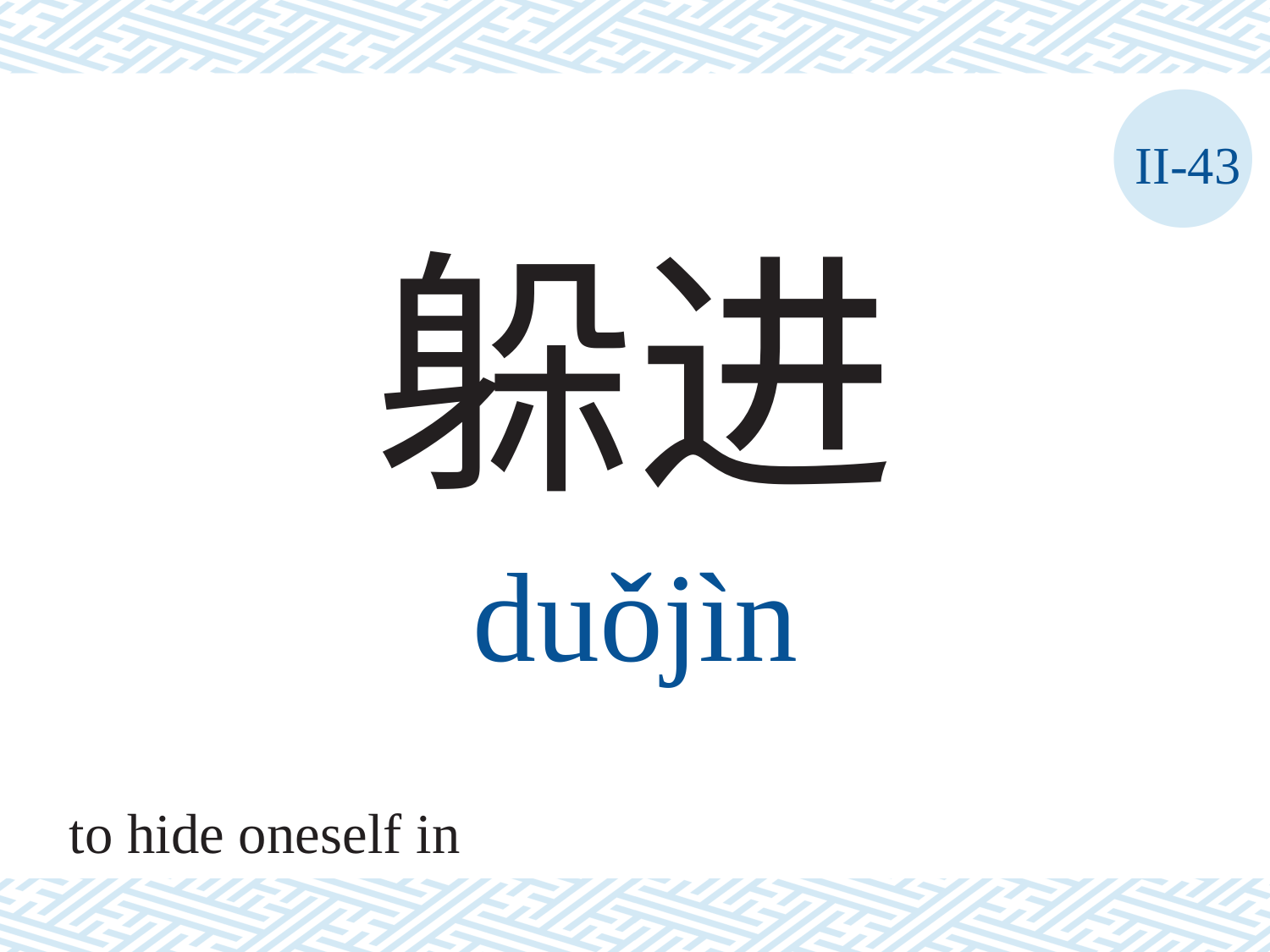

II-43
躲进
duǒjìn
to hide oneself in